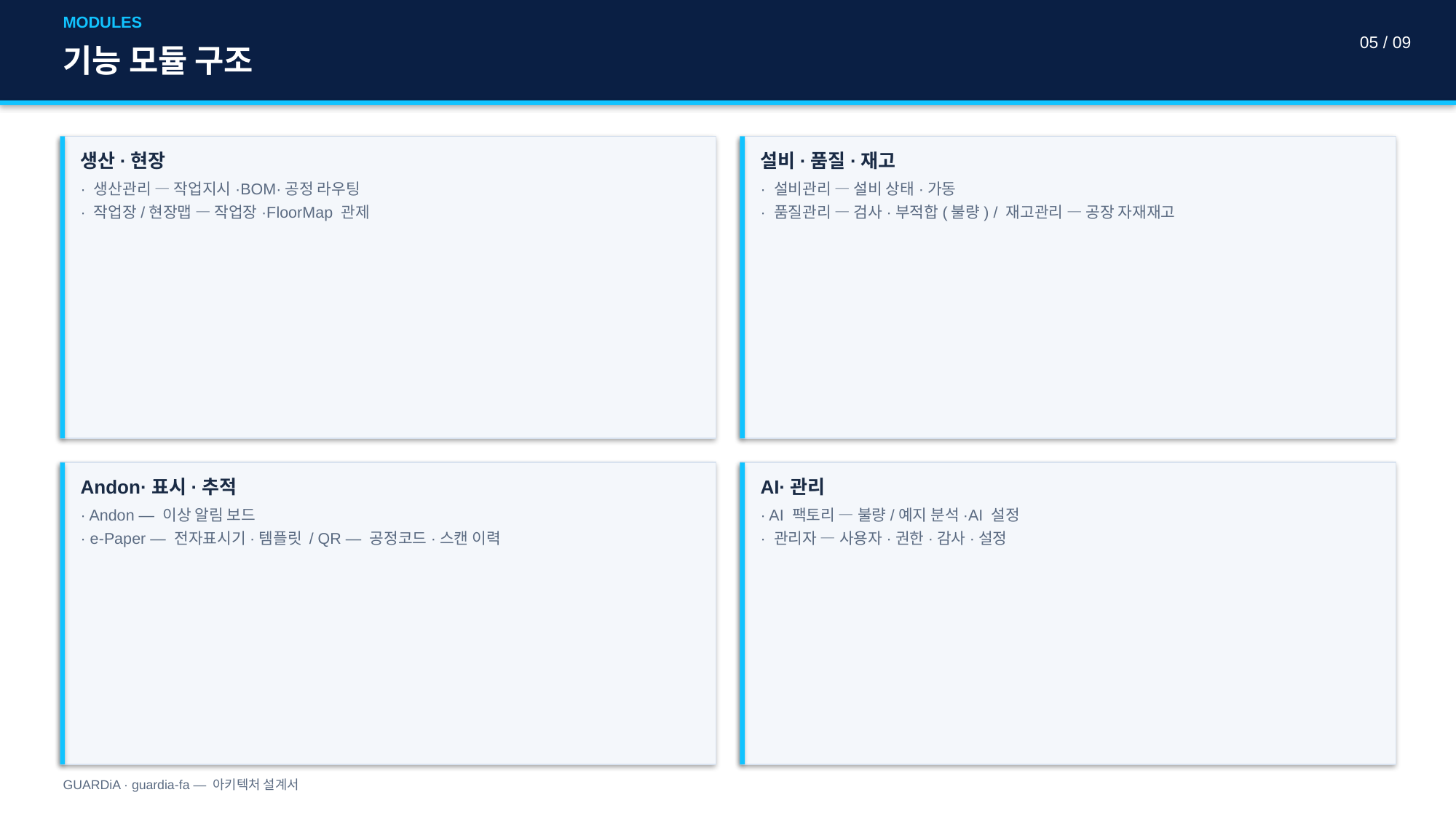

MODULES
05 / 09
기능 모듈 구조

생산·현장
· 생산관리 — 작업지시·BOM·공정 라우팅
· 작업장/현장맵 — 작업장·FloorMap 관제
설비·품질·재고
· 설비관리 — 설비 상태·가동
· 품질관리 — 검사·부적합(불량) / 재고관리 — 공장 자재재고

Andon·표시·추적
· Andon — 이상 알림 보드
· e-Paper — 전자표시기·템플릿 / QR — 공정코드·스캔 이력
AI·관리
· AI 팩토리 — 불량/예지 분석·AI 설정
· 관리자 — 사용자·권한·감사·설정
GUARDiA · guardia-fa — 아키텍처 설계서